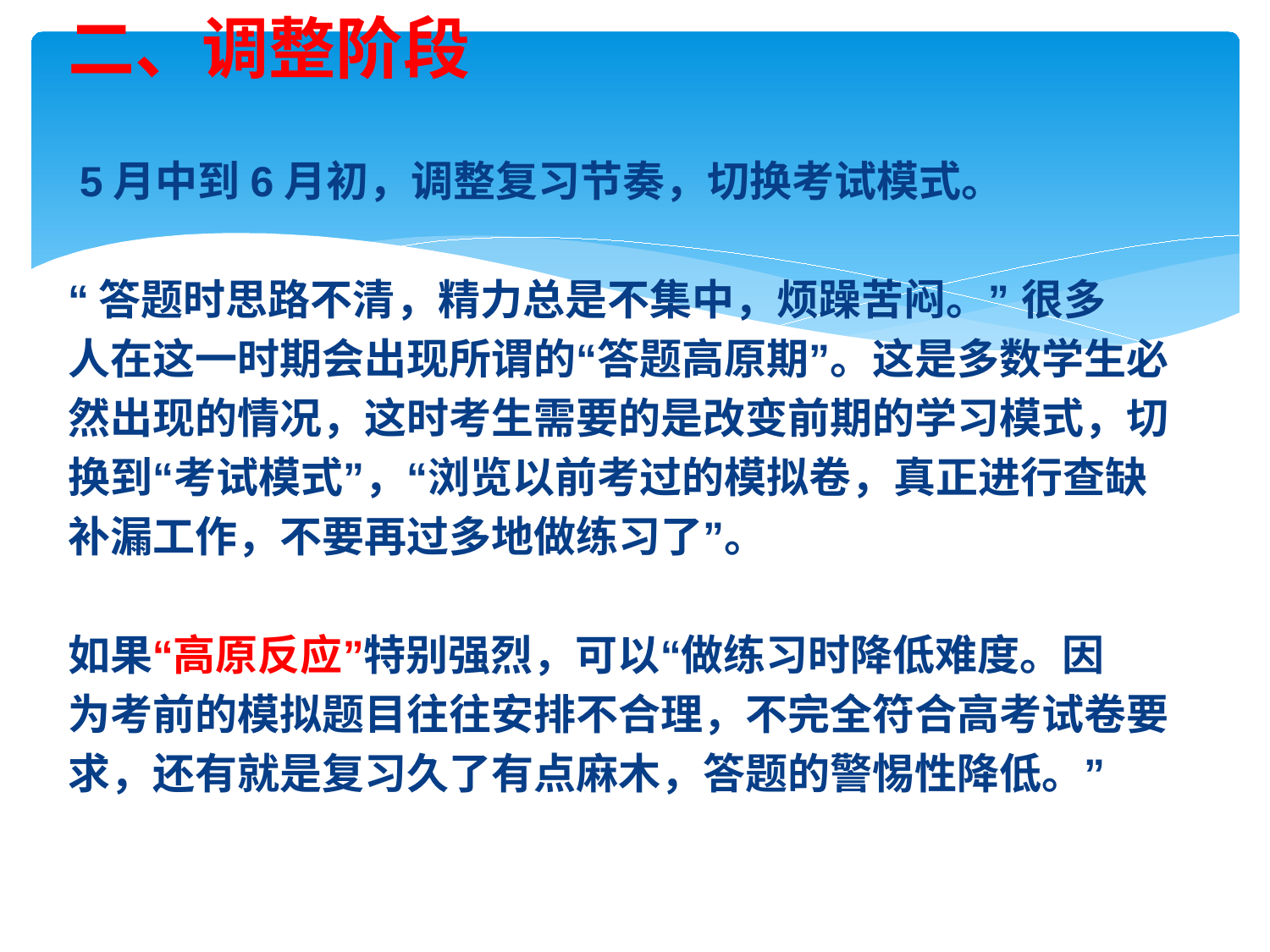

二、调整阶段

 5月中到6月初，调整复习节奏，切换考试模式。

“答题时思路不清，精力总是不集中，烦躁苦闷。” 很多
人在这一时期会出现所谓的“答题高原期”。这是多数学生必
然出现的情况，这时考生需要的是改变前期的学习模式，切
换到“考试模式”，“浏览以前考过的模拟卷，真正进行查缺
补漏工作，不要再过多地做练习了”。

如果“高原反应”特别强烈，可以“做练习时降低难度。因
为考前的模拟题目往往安排不合理，不完全符合高考试卷要
求，还有就是复习久了有点麻木，答题的警惕性降低。”